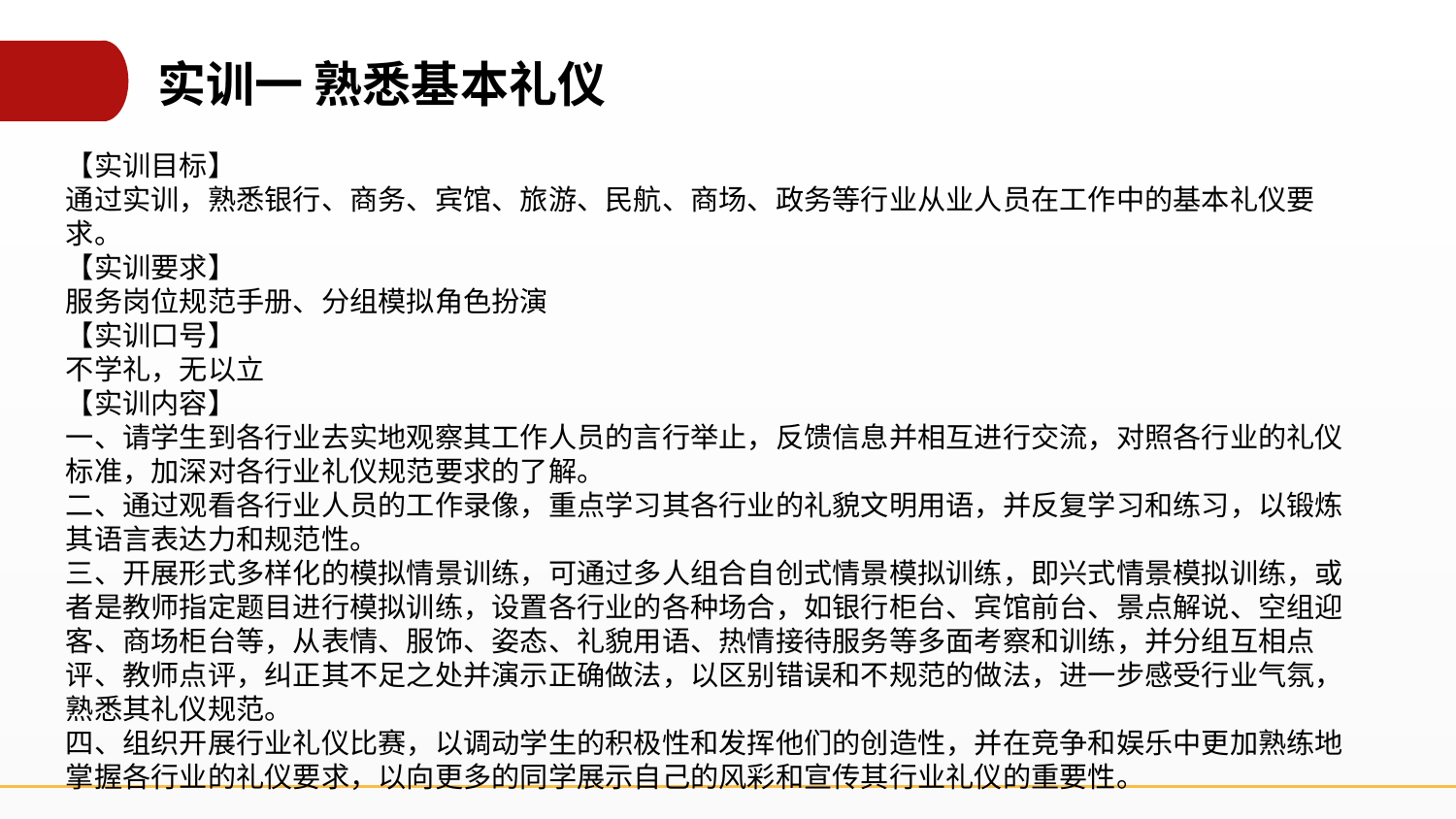

实训一 熟悉基本礼仪
【实训目标】
通过实训，熟悉银行、商务、宾馆、旅游、民航、商场、政务等行业从业人员在工作中的基本礼仪要求。
【实训要求】
服务岗位规范手册、分组模拟角色扮演
【实训口号】
不学礼，无以立
【实训内容】
一、请学生到各行业去实地观察其工作人员的言行举止，反馈信息并相互进行交流，对照各行业的礼仪标准，加深对各行业礼仪规范要求的了解。
二、通过观看各行业人员的工作录像，重点学习其各行业的礼貌文明用语，并反复学习和练习，以锻炼其语言表达力和规范性。
三、开展形式多样化的模拟情景训练，可通过多人组合自创式情景模拟训练，即兴式情景模拟训练，或者是教师指定题目进行模拟训练，设置各行业的各种场合，如银行柜台、宾馆前台、景点解说、空组迎客、商场柜台等，从表情、服饰、姿态、礼貌用语、热情接待服务等多面考察和训练，并分组互相点评、教师点评，纠正其不足之处并演示正确做法，以区别错误和不规范的做法，进一步感受行业气氛，熟悉其礼仪规范。
四、组织开展行业礼仪比赛，以调动学生的积极性和发挥他们的创造性，并在竞争和娱乐中更加熟练地掌握各行业的礼仪要求，以向更多的同学展示自己的风彩和宣传其行业礼仪的重要性。